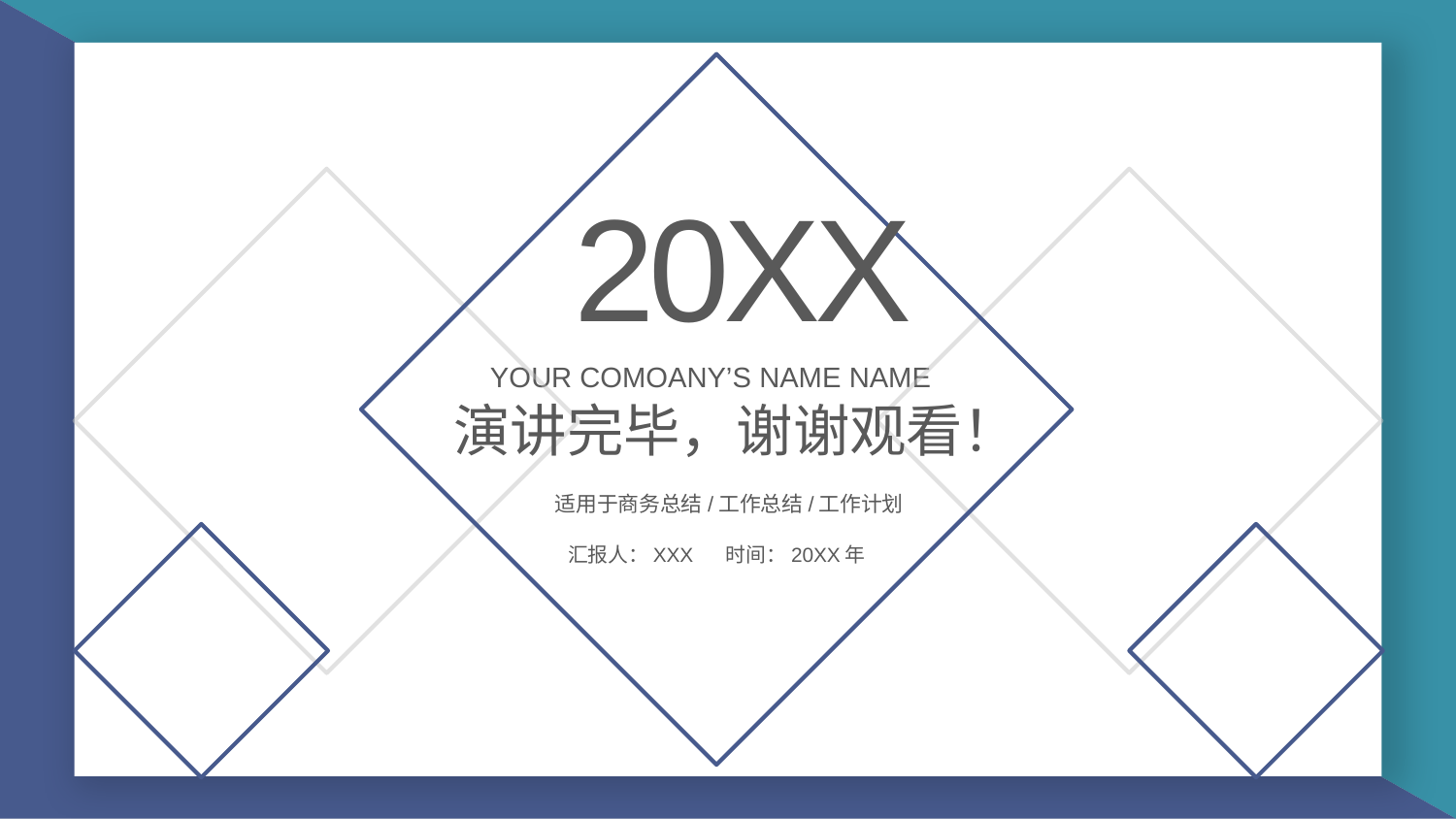

20XX
YOUR COMOANY’S NAME NAME
演讲完毕，谢谢观看！
适用于商务总结/工作总结/工作计划

汇报人：XXX     时间：20XX年